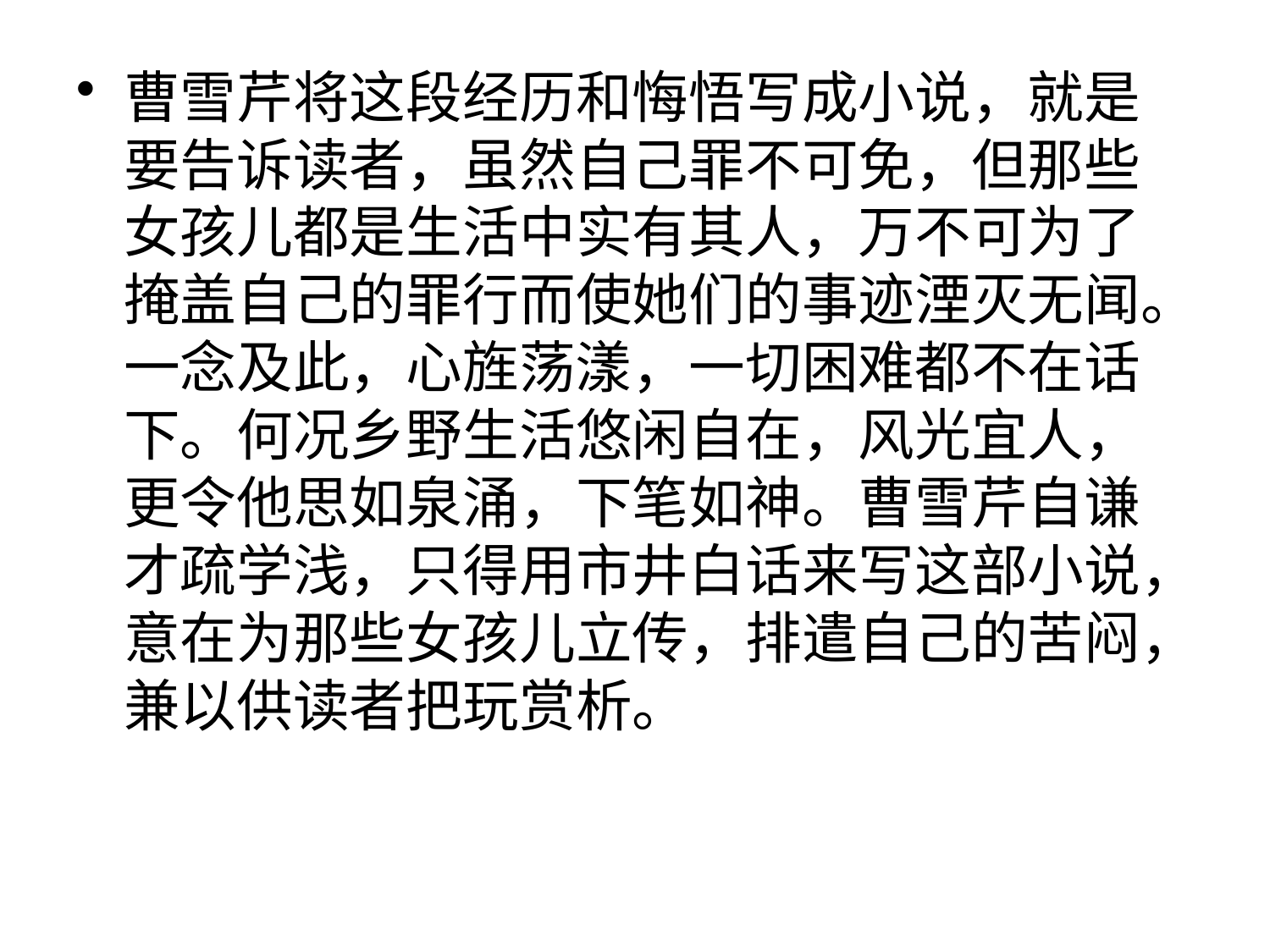

#
曹雪芹将这段经历和悔悟写成小说，就是要告诉读者，虽然自己罪不可免，但那些女孩儿都是生活中实有其人，万不可为了掩盖自己的罪行而使她们的事迹湮灭无闻。一念及此，心旌荡漾，一切困难都不在话下。何况乡野生活悠闲自在，风光宜人，更令他思如泉涌，下笔如神。曹雪芹自谦才疏学浅，只得用市井白话来写这部小说，意在为那些女孩儿立传，排遣自己的苦闷，兼以供读者把玩赏析。